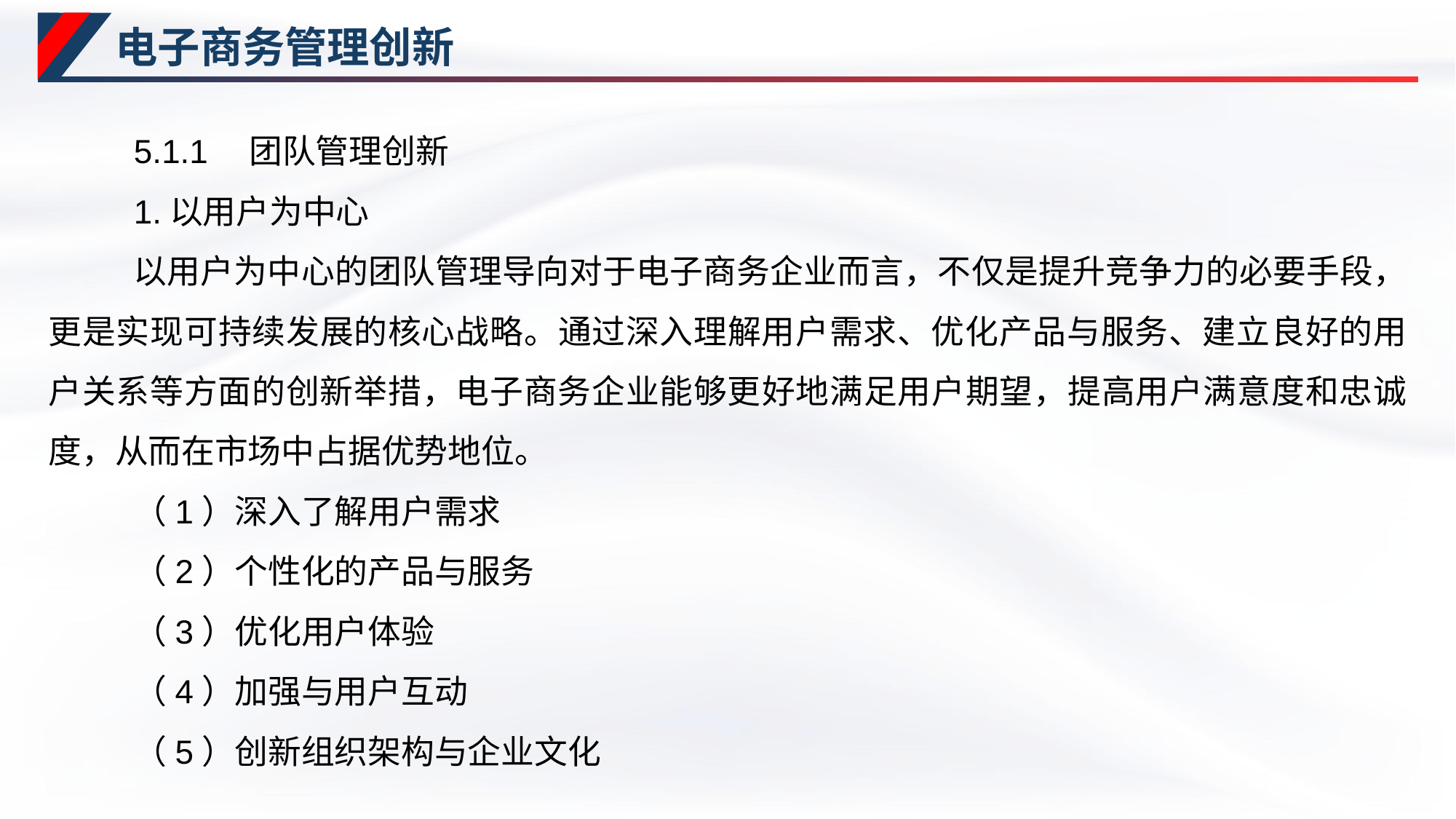

# 电子商务管理创新
5.1.1　团队管理创新
1.以用户为中心
以用户为中心的团队管理导向对于电子商务企业而言，不仅是提升竞争力的必要手段，更是实现可持续发展的核心战略。通过深入理解用户需求、优化产品与服务、建立良好的用户关系等方面的创新举措，电子商务企业能够更好地满足用户期望，提高用户满意度和忠诚度，从而在市场中占据优势地位。
（1）深入了解用户需求
（2）个性化的产品与服务
（3）优化用户体验
（4）加强与用户互动
（5）创新组织架构与企业文化